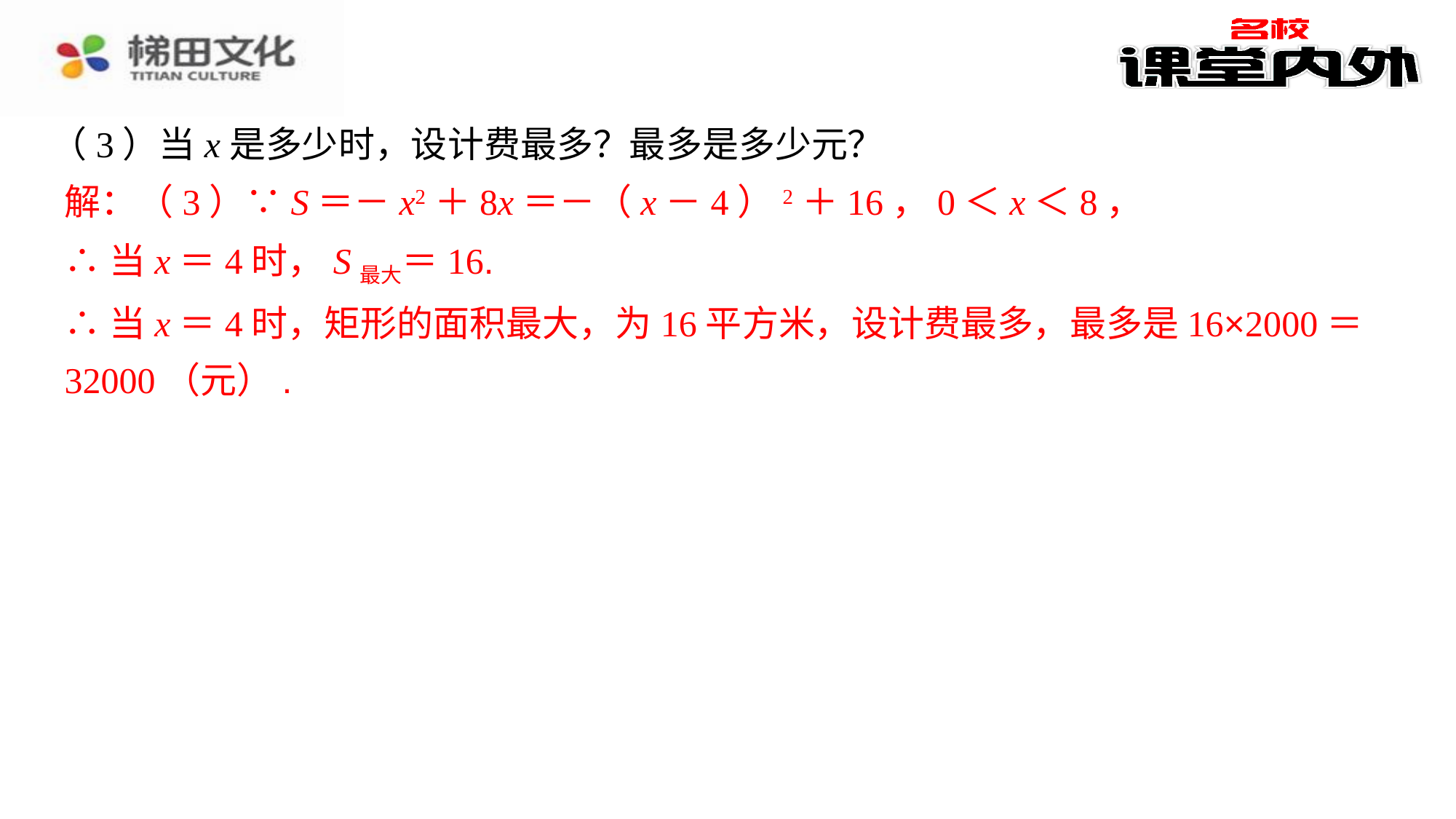

（3）当x是多少时，设计费最多？最多是多少元？
解：（3）∵S＝－x2＋8x＝－（x－4）2＋16，0＜x＜8，
∴当x＝4时，S最大＝16.
∴当x＝4时，矩形的面积最大，为16平方米，设计费最多，最多是16×2000＝32000（元）.